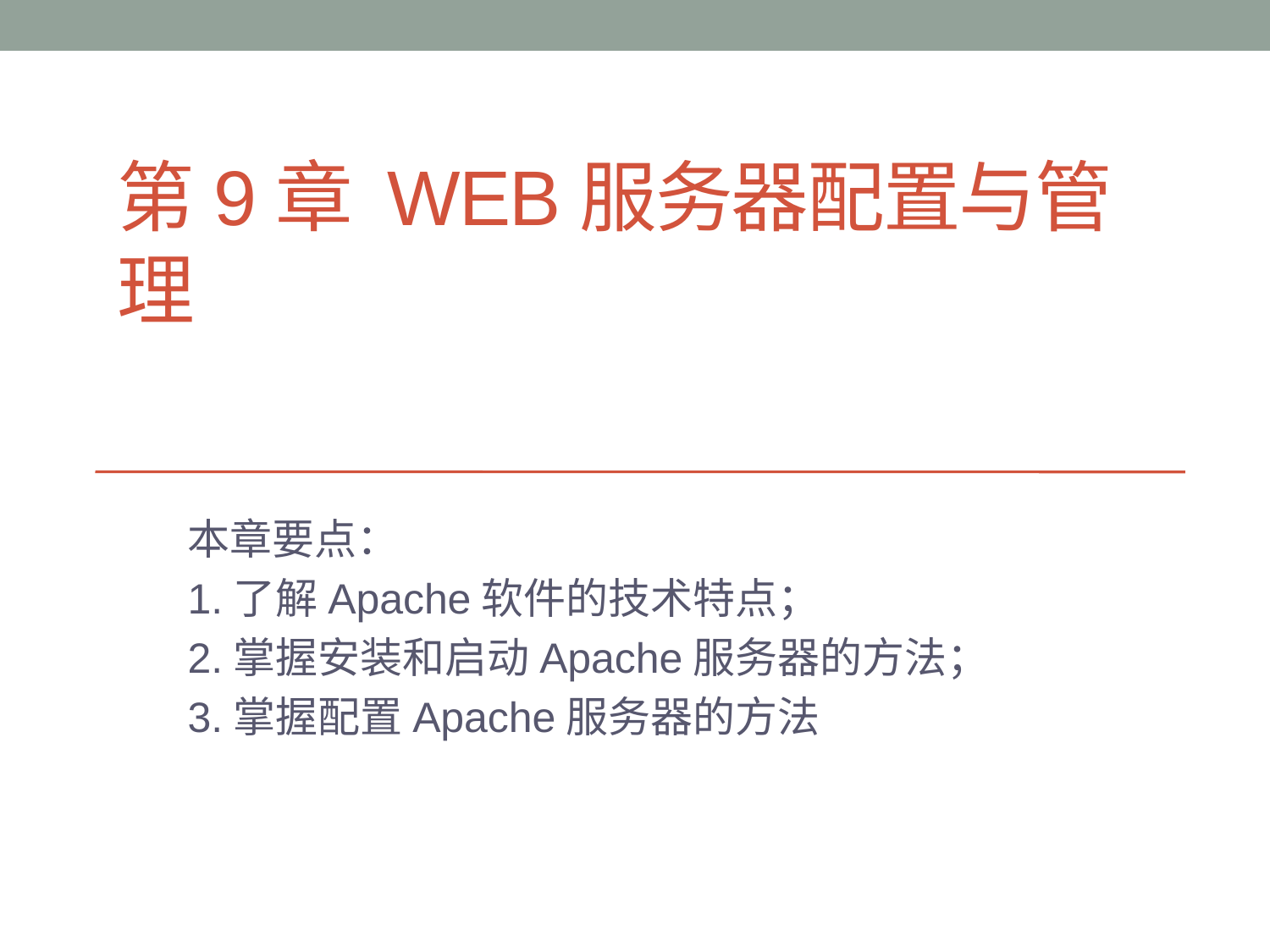

# 第9章 Web服务器配置与管理
本章要点：
1.了解Apache软件的技术特点；
2.掌握安装和启动Apache服务器的方法；
3.掌握配置Apache服务器的方法